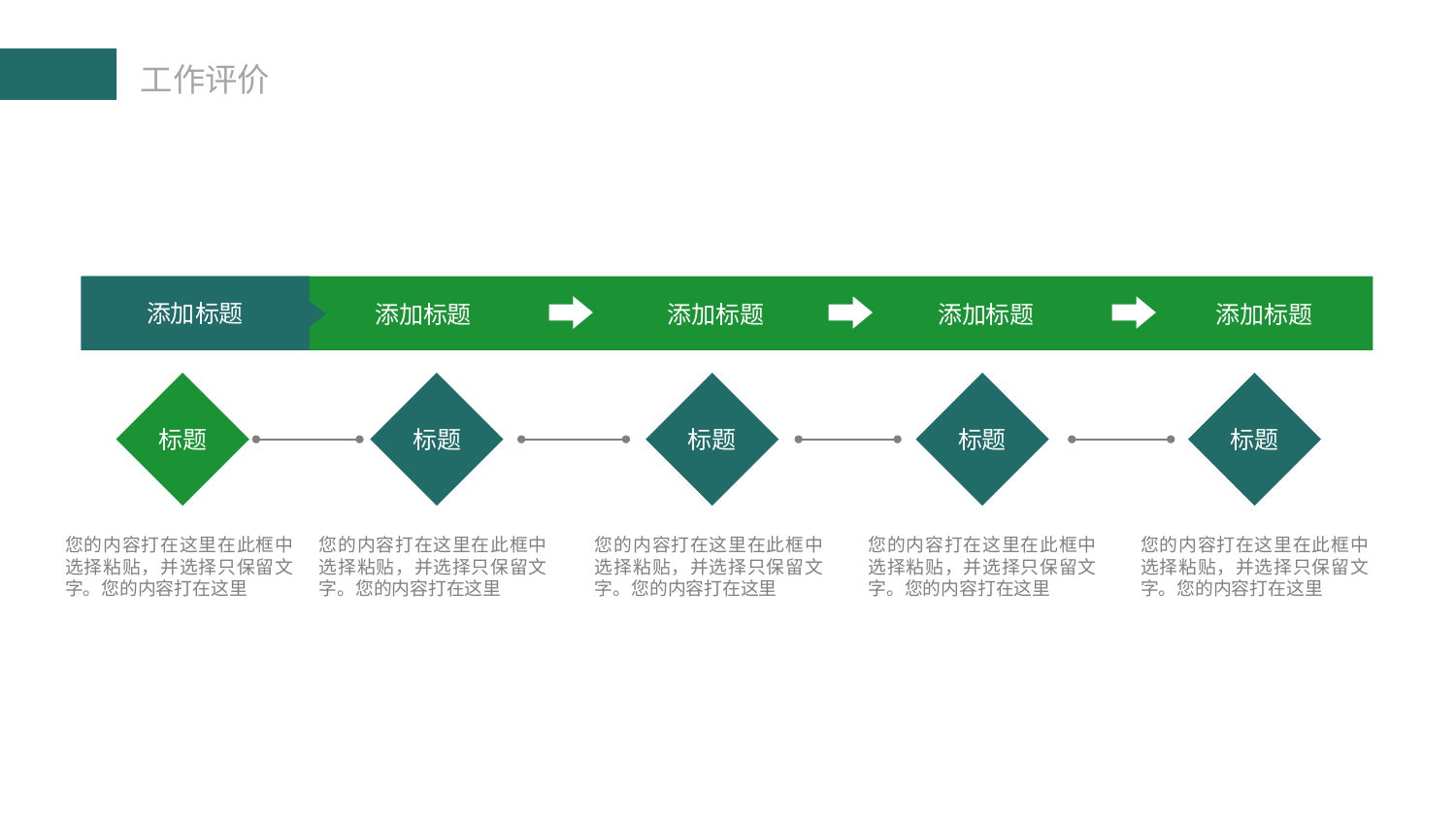

添加标题

添加标题
添加标题
添加标题
添加标题

标题
标题
标题
标题
标题
您的内容打在这里在此框中选择粘贴，并选择只保留文字。您的内容打在这里
您的内容打在这里在此框中选择粘贴，并选择只保留文字。您的内容打在这里

您的内容打在这里在此框中选择粘贴，并选择只保留文字。您的内容打在这里

您的内容打在这里在此框中选择粘贴，并选择只保留文字。您的内容打在这里

您的内容打在这里在此框中选择粘贴，并选择只保留文字。您的内容打在这里